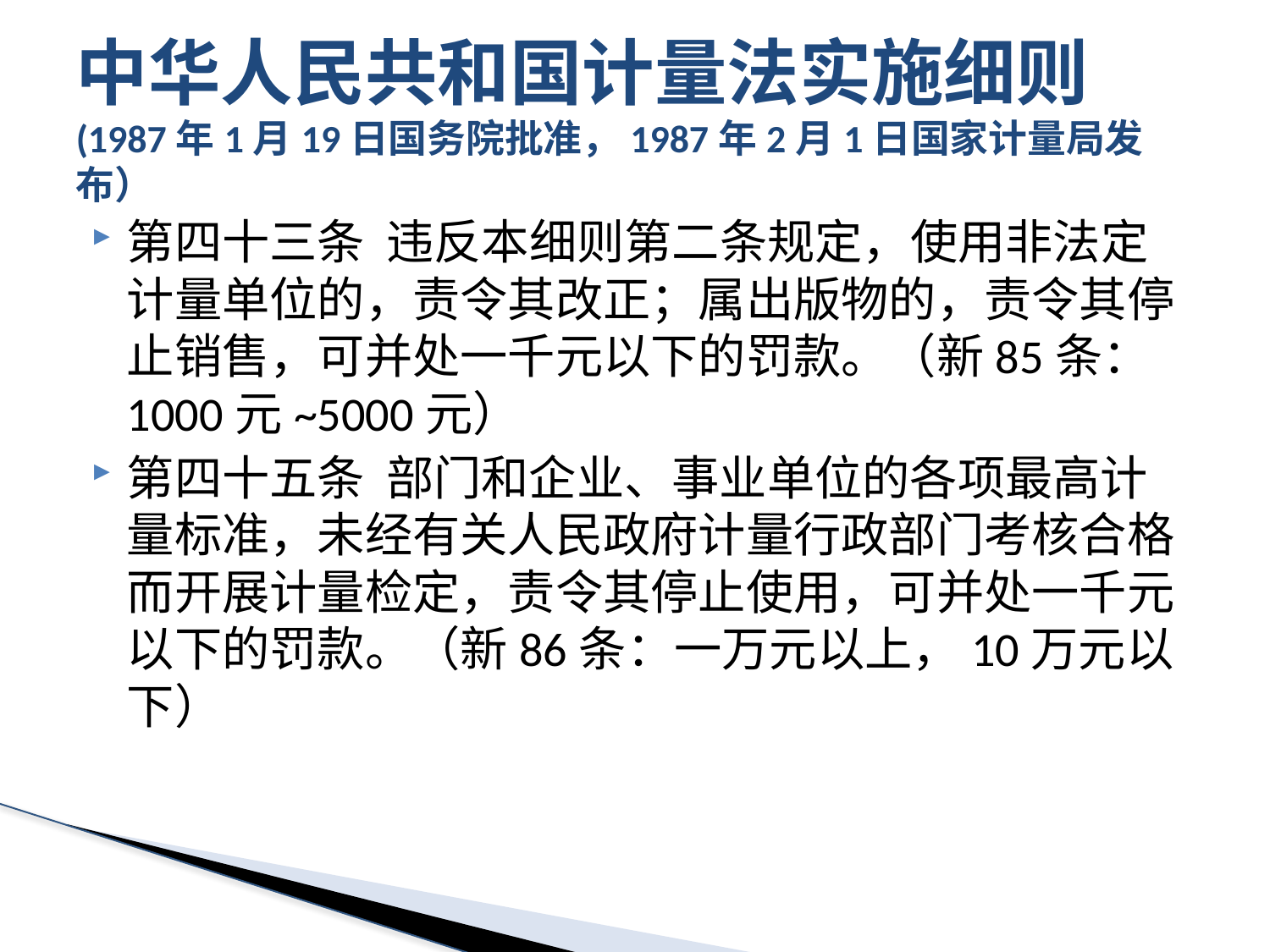

# 中华人民共和国计量法实施细则 (1987年1月19日国务院批准，1987年2月1日国家计量局发布）
第四十三条  违反本细则第二条规定，使用非法定计量单位的，责令其改正；属出版物的，责令其停止销售，可并处一千元以下的罚款。（新85条：1000元~5000元）
第四十五条  部门和企业、事业单位的各项最高计量标准，未经有关人民政府计量行政部门考核合格而开展计量检定，责令其停止使用，可并处一千元以下的罚款。（新86条：一万元以上，10万元以下）